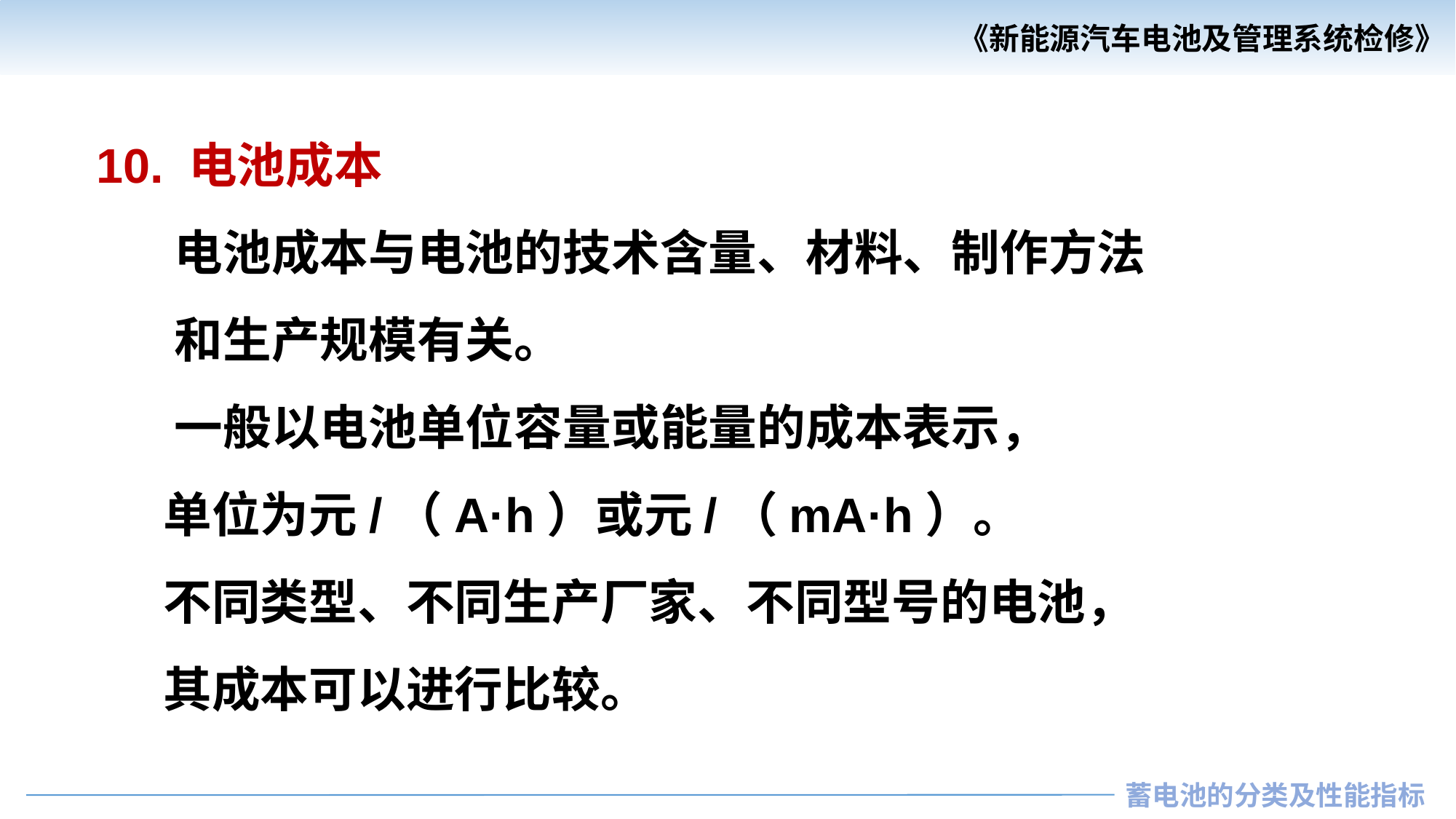

10. 电池成本
      电池成本与电池的技术含量、材料、制作方法
      和生产规模有关。
      一般以电池单位容量或能量的成本表示，
     单位为元/（A·h）或元/（mA·h）。
     不同类型、不同生产厂家、不同型号的电池，
     其成本可以进行比较。